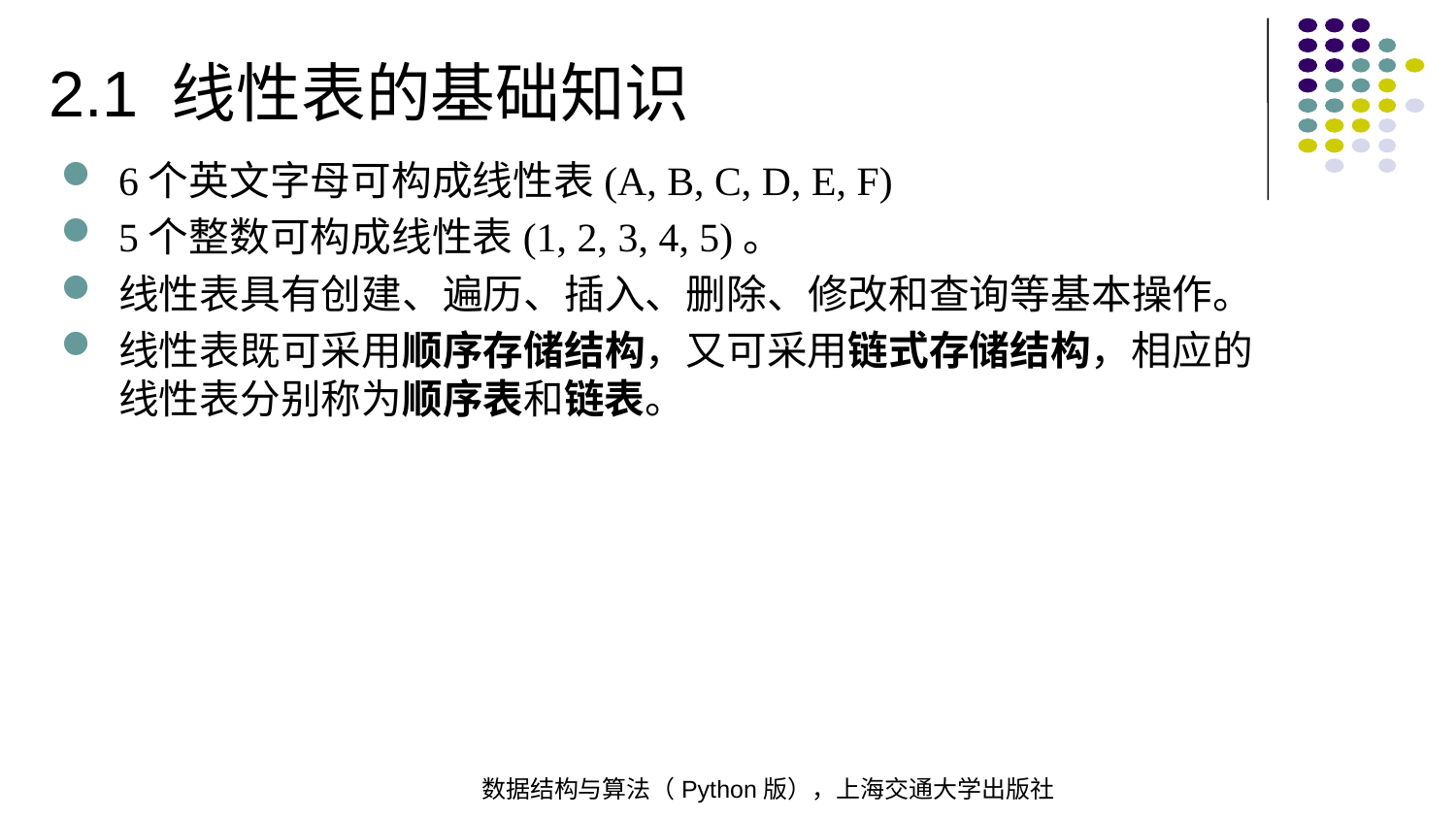

2.1 线性表的基础知识
6个英文字母可构成线性表(A, B, C, D, E, F)
5个整数可构成线性表(1, 2, 3, 4, 5)。
线性表具有创建、遍历、插入、删除、修改和查询等基本操作。
线性表既可采用顺序存储结构，又可采用链式存储结构，相应的线性表分别称为顺序表和链表。